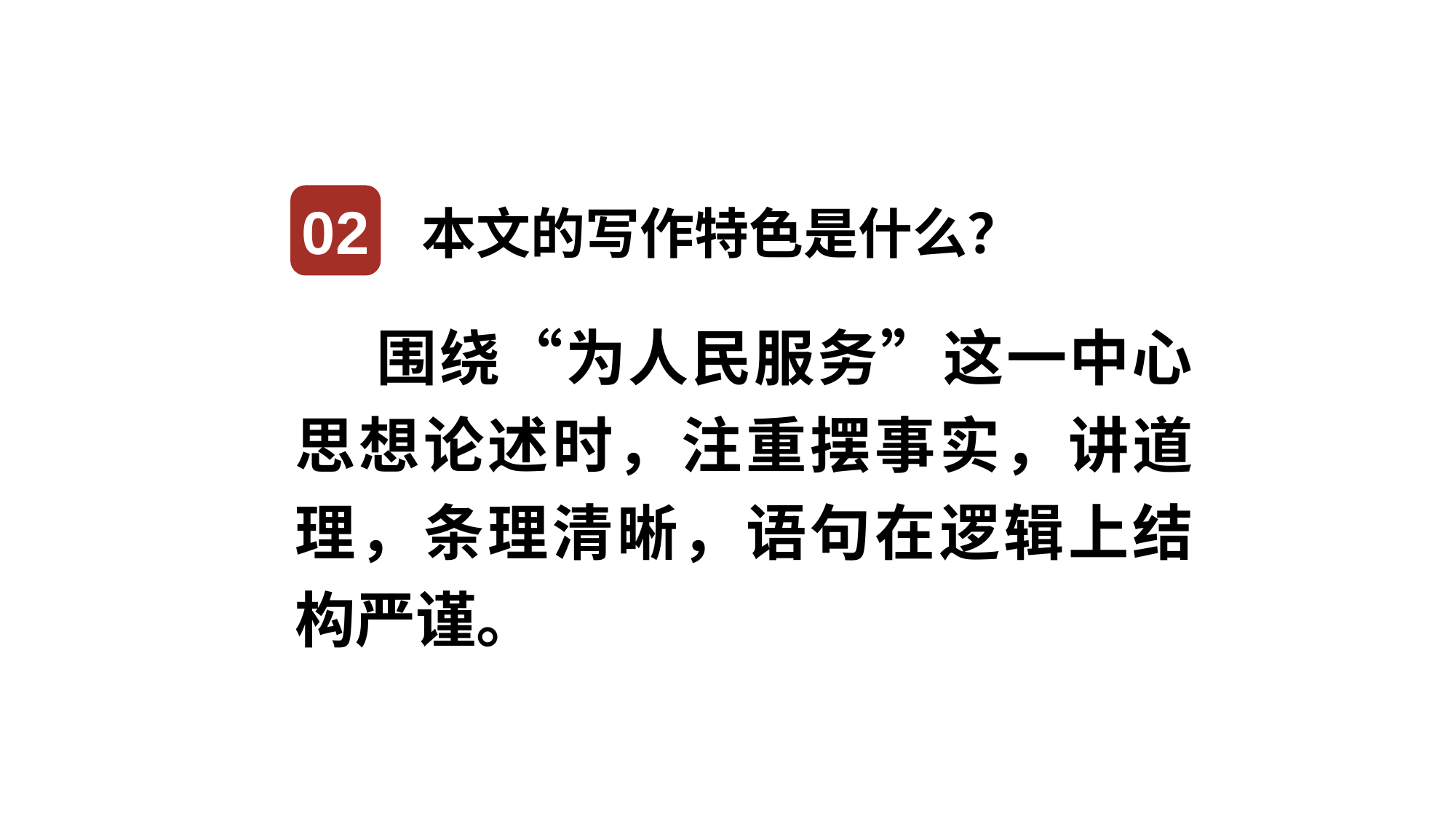

02
本文的写作特色是什么？
    围绕“为人民服务”这一中心思想论述时，注重摆事实，讲道理，条理清晰，语句在逻辑上结构严谨。